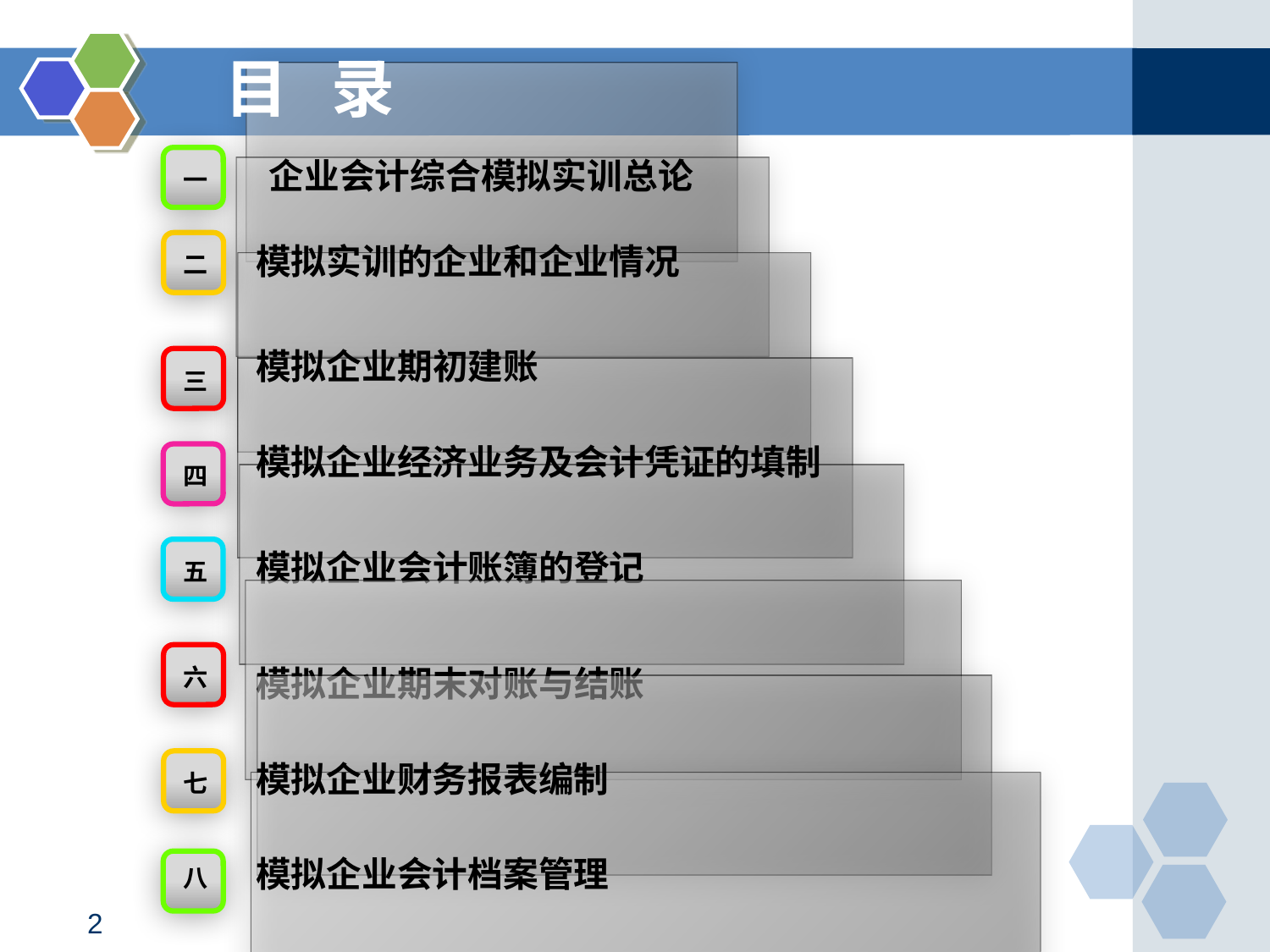

目   录

 企业会计综合模拟实训总论

一

模拟实训的企业和企业情况
二

模拟企业期初建账

三
模拟企业经济业务及会计凭证的填制

四

模拟企业会计账簿的登记
五

六
模拟企业期末对账与结账

模拟企业财务报表编制
七

模拟企业会计档案管理

八